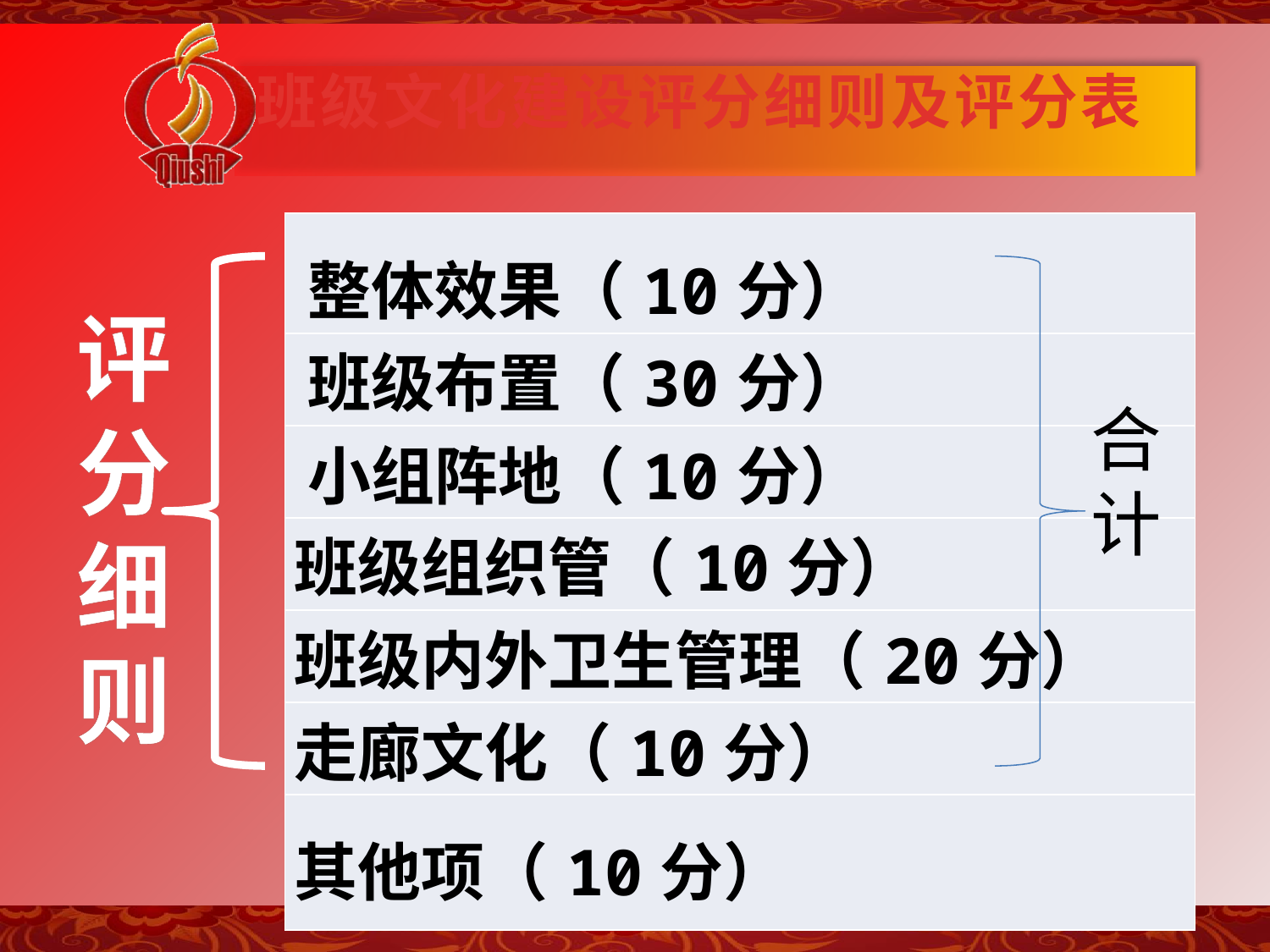

# 班级文化建设评分细则及评分表
| 整体效果（10分） |
| --- |
| 班级布置（30分） |
| 小组阵地（10分） |
| 班级组织管（10分） |
| 班级内外卫生管理（20分） |
| 走廊文化（10分） |
| 其他项（10分） |

评
分
细
则
合
计